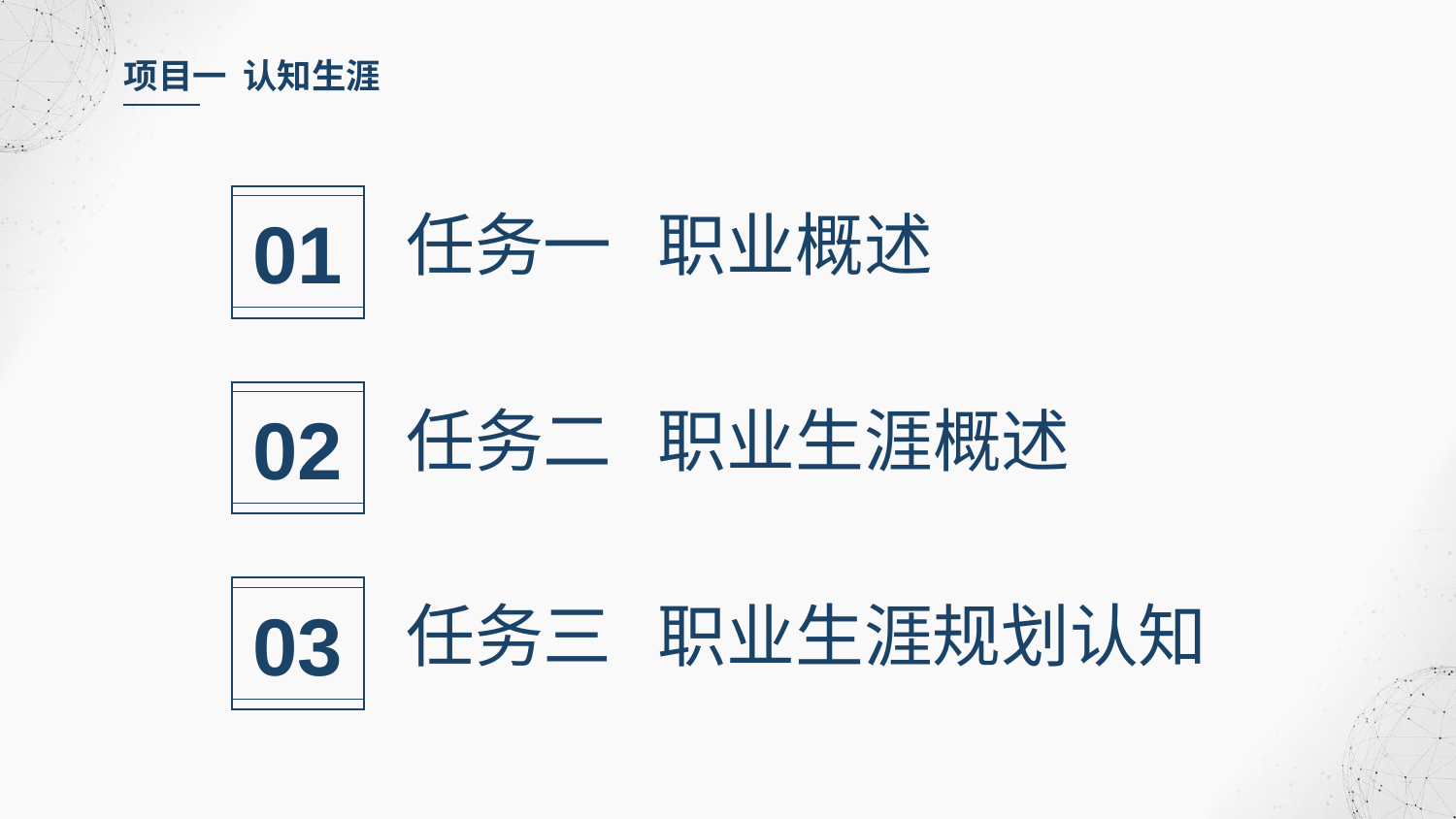

项目一  认知生涯

01
任务一   职业概述

02
任务二   职业生涯概述

03
任务三   职业生涯规划认知